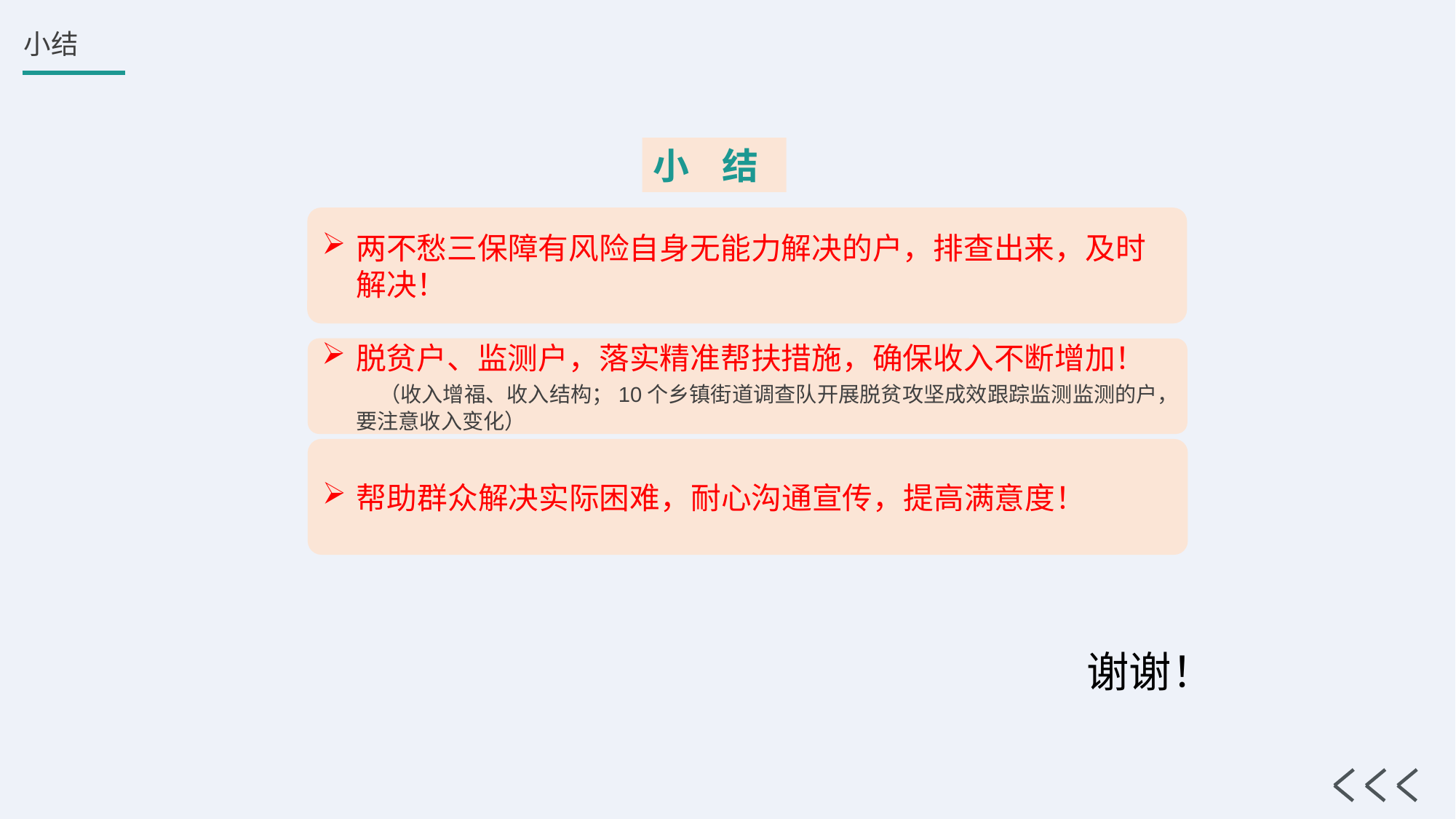

小    结
两不愁三保障有风险自身无能力解决的户，排查出来，及时解决！
脱贫户、监测户，落实精准帮扶措施，确保收入不断增加！         （收入增福、收入结构；10个乡镇街道调查队开展脱贫攻坚成效跟踪监测监测的户，要注意收入变化）
帮助群众解决实际困难，耐心沟通宣传，提高满意度！
谢谢！